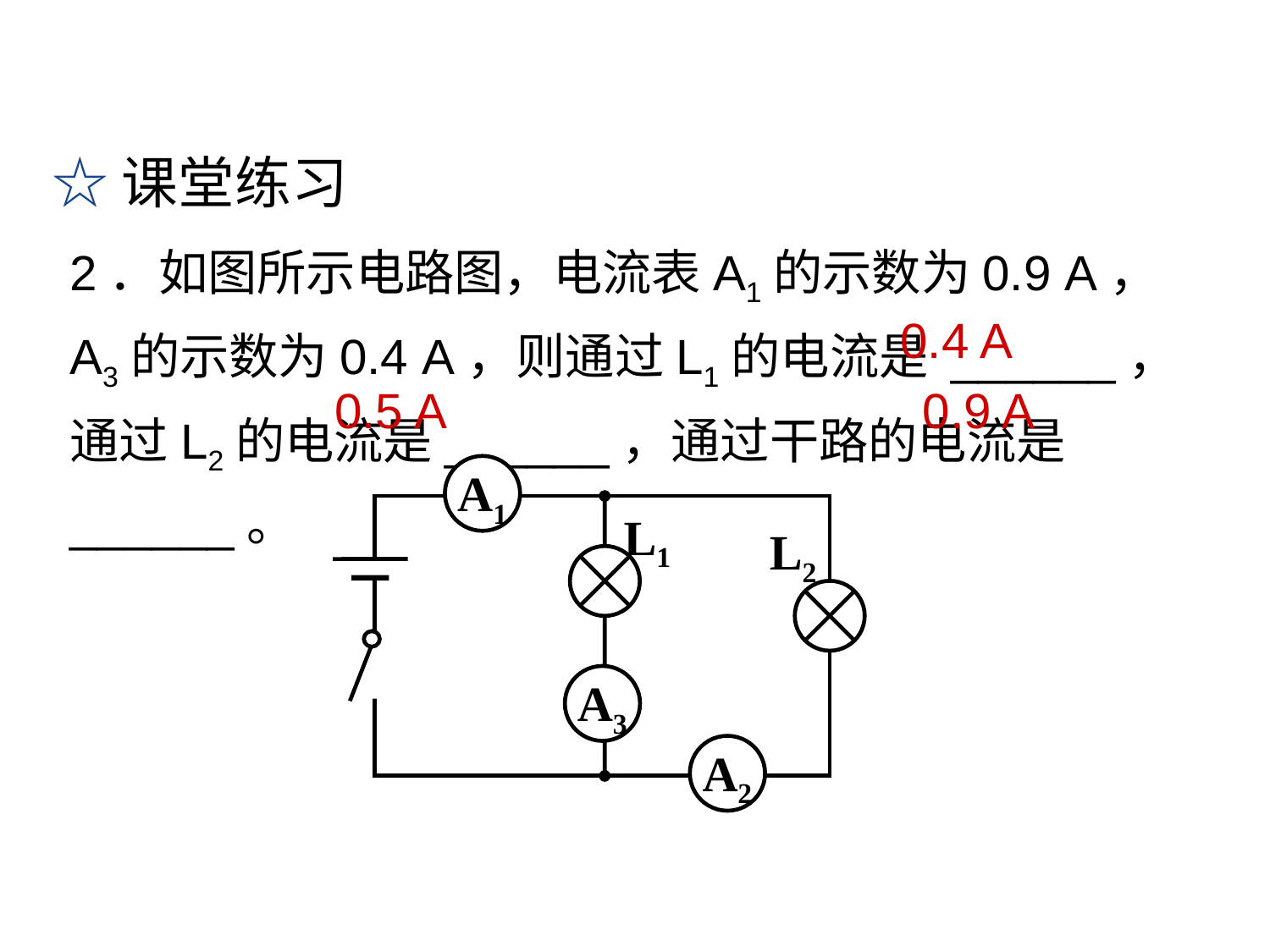

☆课堂练习
2．如图所示电路图，电流表A1的示数为0.9 A，
A3的示数为0.4 A，则通过L1的电流是 ______，通过L2的电流是______，通过干路的电流是______。
0.4 A
0.5 A
0.9 A

A1

L1
L2

A3

A2